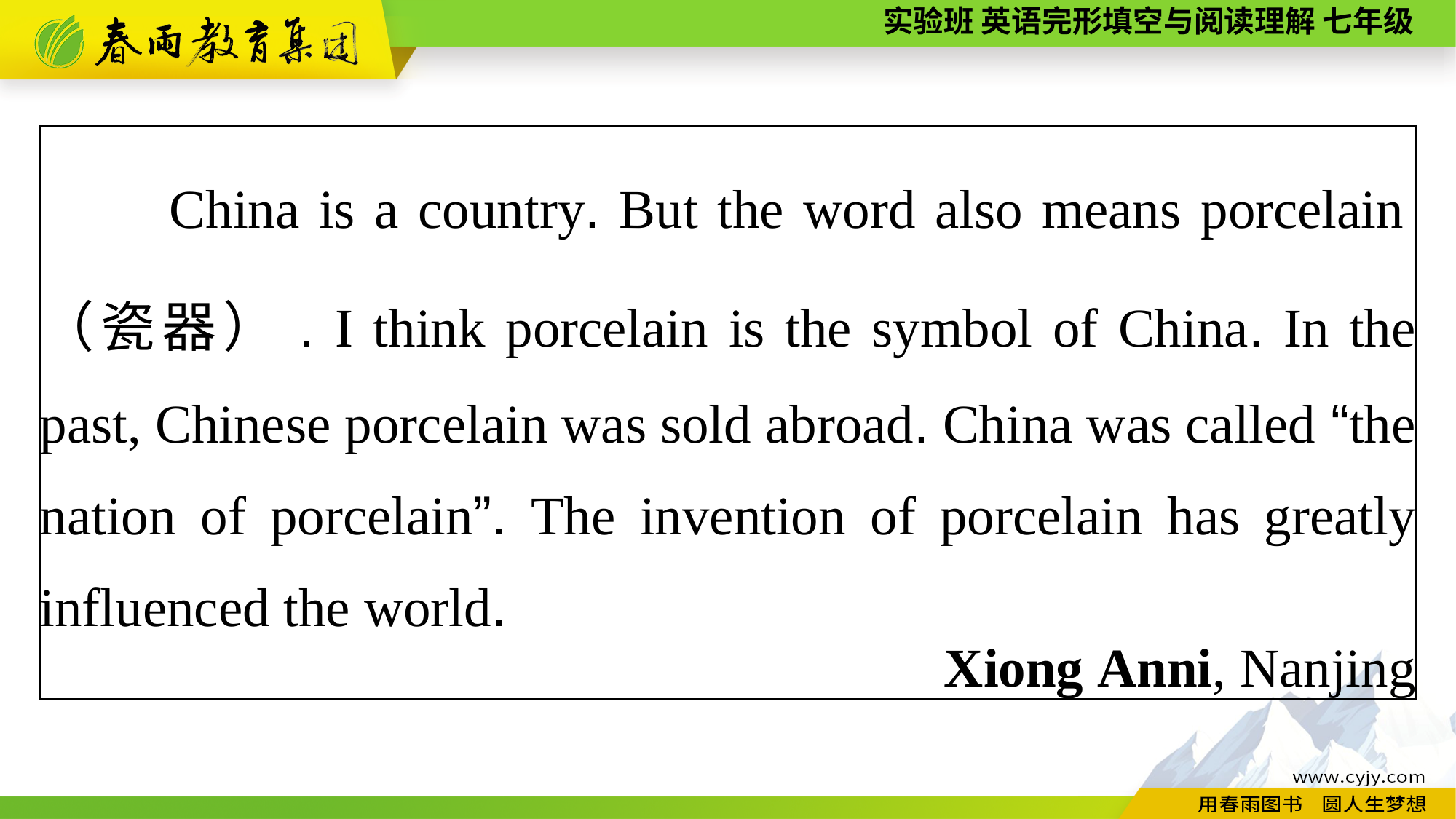

| China is a country. But the word also means porcelain（瓷器）. I think porcelain is the symbol of China. In the past, Chinese porcelain was sold abroad. China was called “the nation of porcelain”. The invention of porcelain has greatly influenced the world. Xiong Anni, Nanjing |
| --- |